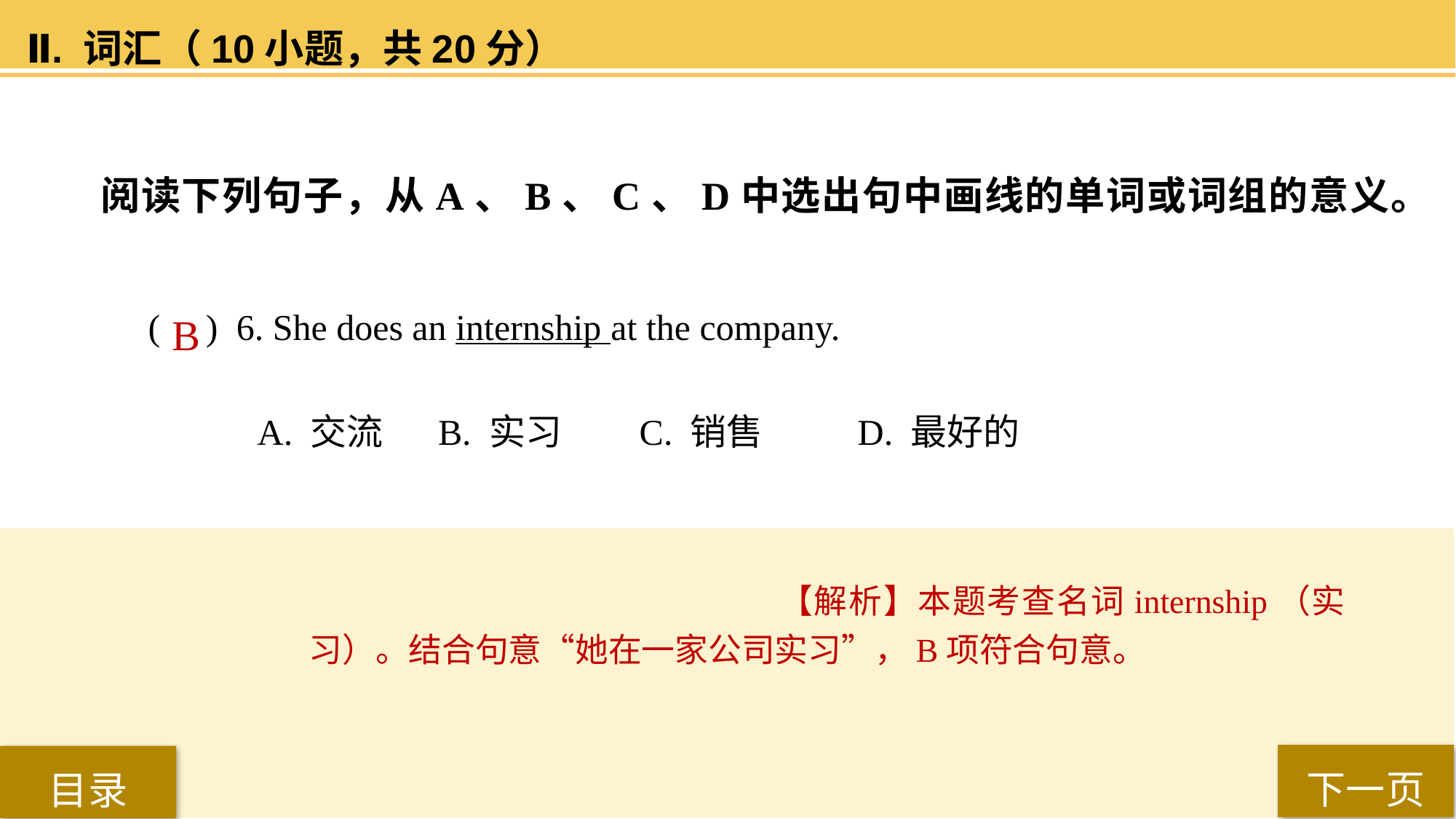

Ⅱ. 词汇（10小题，共20分）
阅读下列句子，从A、B、C、D中选出句中画线的单词或词组的意义。
(     )  6. She does an internship at the company.

A. 交流	 B. 实习 	C. 销售 	D. 最好的
B
【解析】本题考查名词internship（实习）。结合句意“她在一家公司实习”，B项符合句意。